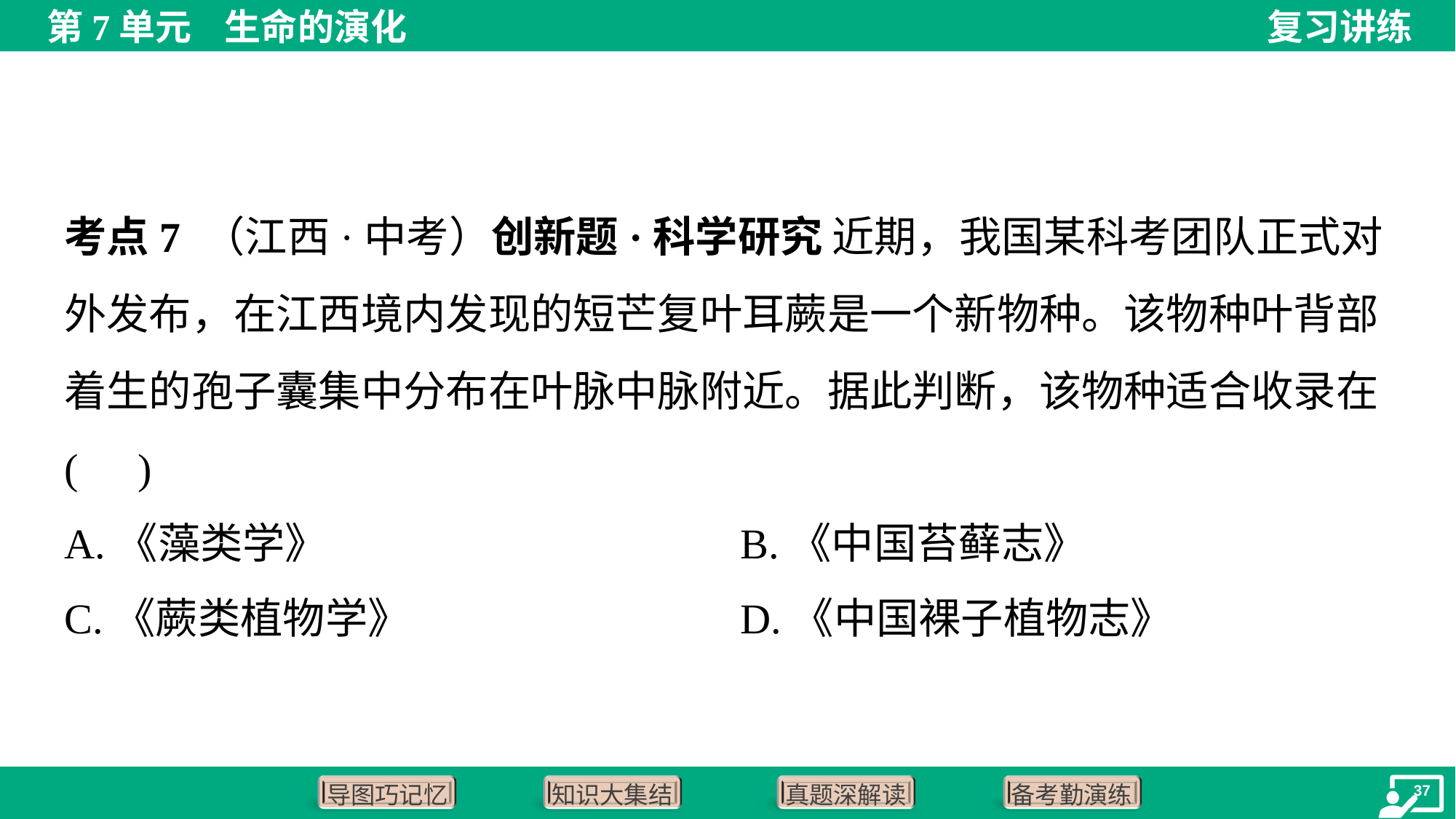

考点7 （江西·中考）创新题·科学研究 近期，我国某科考团队正式对外发布，在江西境内发现的短芒复叶耳蕨是一个新物种。该物种叶背部着生的孢子囊集中分布在叶脉中脉附近。据此判断，该物种适合收录在(     )
A.《藻类学》	B.《中国苔藓志》
C.《蕨类植物学》	D.《中国裸子植物志》